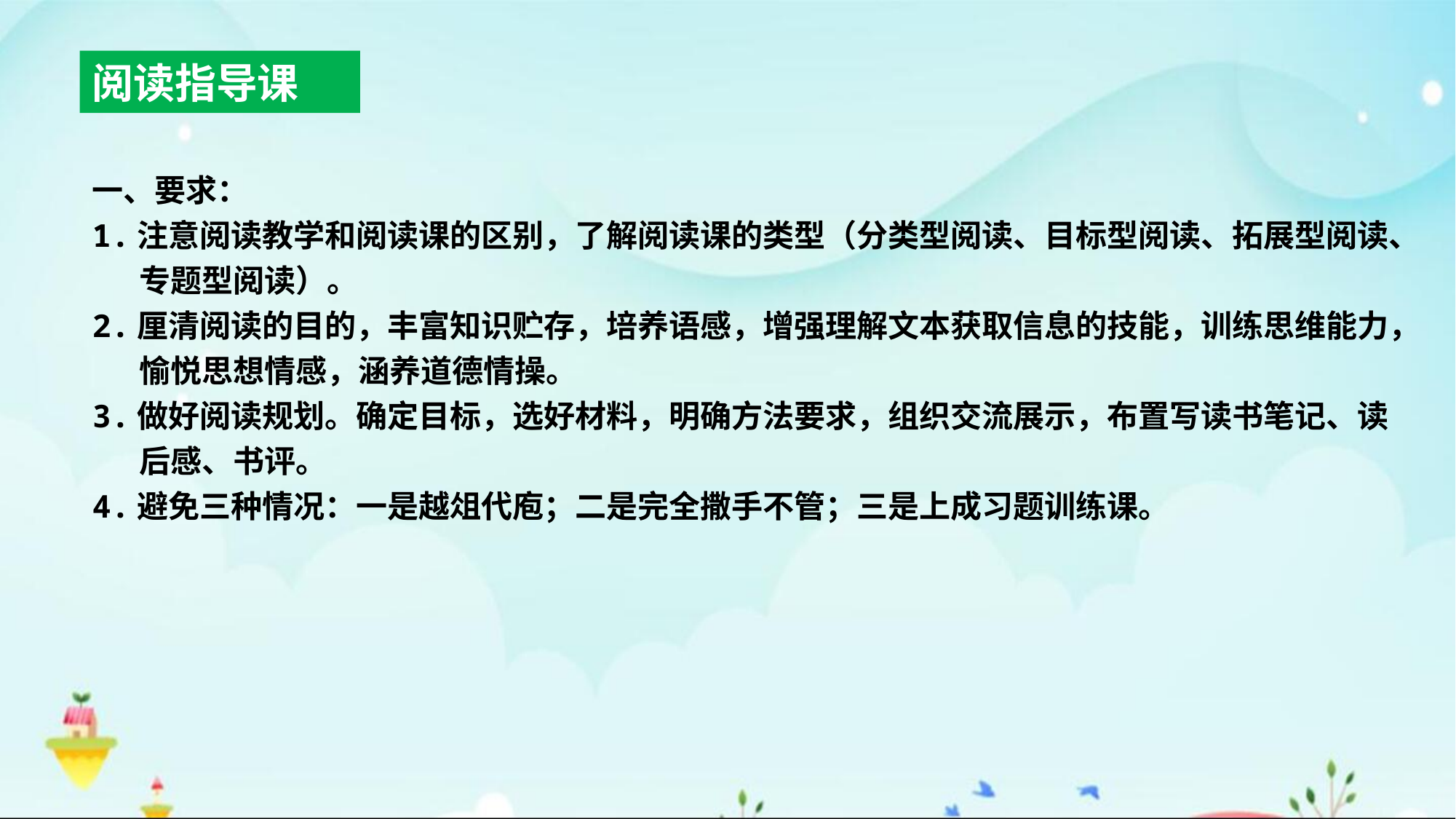

阅读指导课
一、要求：
1.注意阅读教学和阅读课的区别，了解阅读课的类型（分类型阅读、目标型阅读、拓展型阅读、专题型阅读）。
2.厘清阅读的目的，丰富知识贮存，培养语感，增强理解文本获取信息的技能，训练思维能力，愉悦思想情感，涵养道德情操。
3.做好阅读规划。确定目标，选好材料，明确方法要求，组织交流展示，布置写读书笔记、读后感、书评。
4.避免三种情况：一是越俎代庖；二是完全撒手不管；三是上成习题训练课。